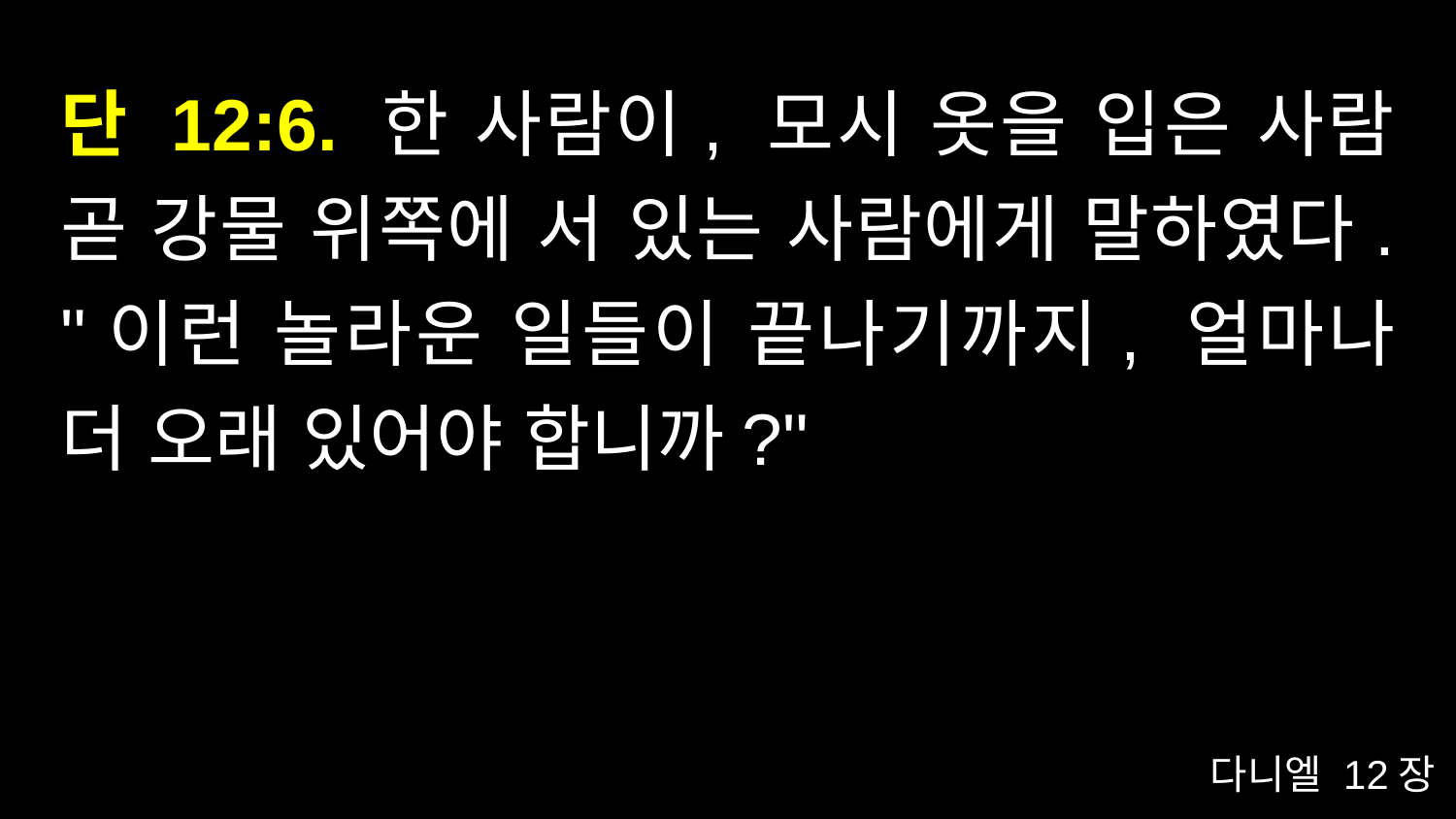

# 단 12:6. 한 사람이, 모시 옷을 입은 사람 곧 강물 위쪽에 서 있는 사람에게 말하였다. "이런 놀라운 일들이 끝나기까지, 얼마나 더 오래 있어야 합니까?"
다니엘 12장